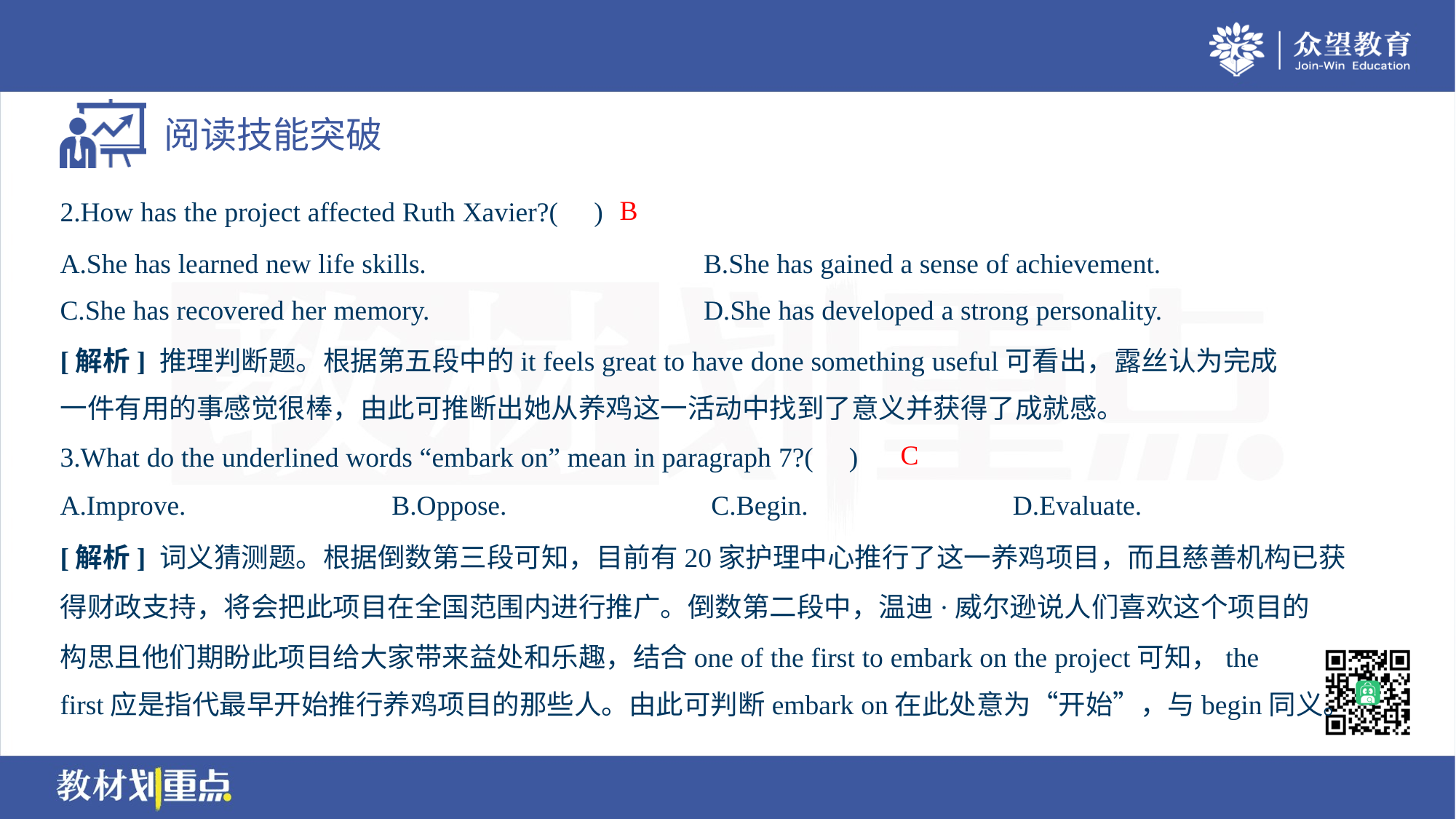

B
2.How has the project affected Ruth Xavier?(     )
A.She has learned new life skills.	B.She has gained a sense of achievement.
C.She has recovered her memory.	D.She has developed a strong personality.
[解析] 推理判断题。根据第五段中的it feels great to have done something useful可看出，露丝认为完成
一件有用的事感觉很棒，由此可推断出她从养鸡这一活动中找到了意义并获得了成就感。
C
3.What do the underlined words “embark on” mean in paragraph 7?(     )
A.Improve.	B.Oppose.	C.Begin.	D.Evaluate.
[解析] 词义猜测题。根据倒数第三段可知，目前有20家护理中心推行了这一养鸡项目，而且慈善机构已获
得财政支持，将会把此项目在全国范围内进行推广。倒数第二段中，温迪·威尔逊说人们喜欢这个项目的
构思且他们期盼此项目给大家带来益处和乐趣，结合one of the first to embark on the project可知，the
first应是指代最早开始推行养鸡项目的那些人。由此可判断embark on在此处意为“开始”，与begin同义。